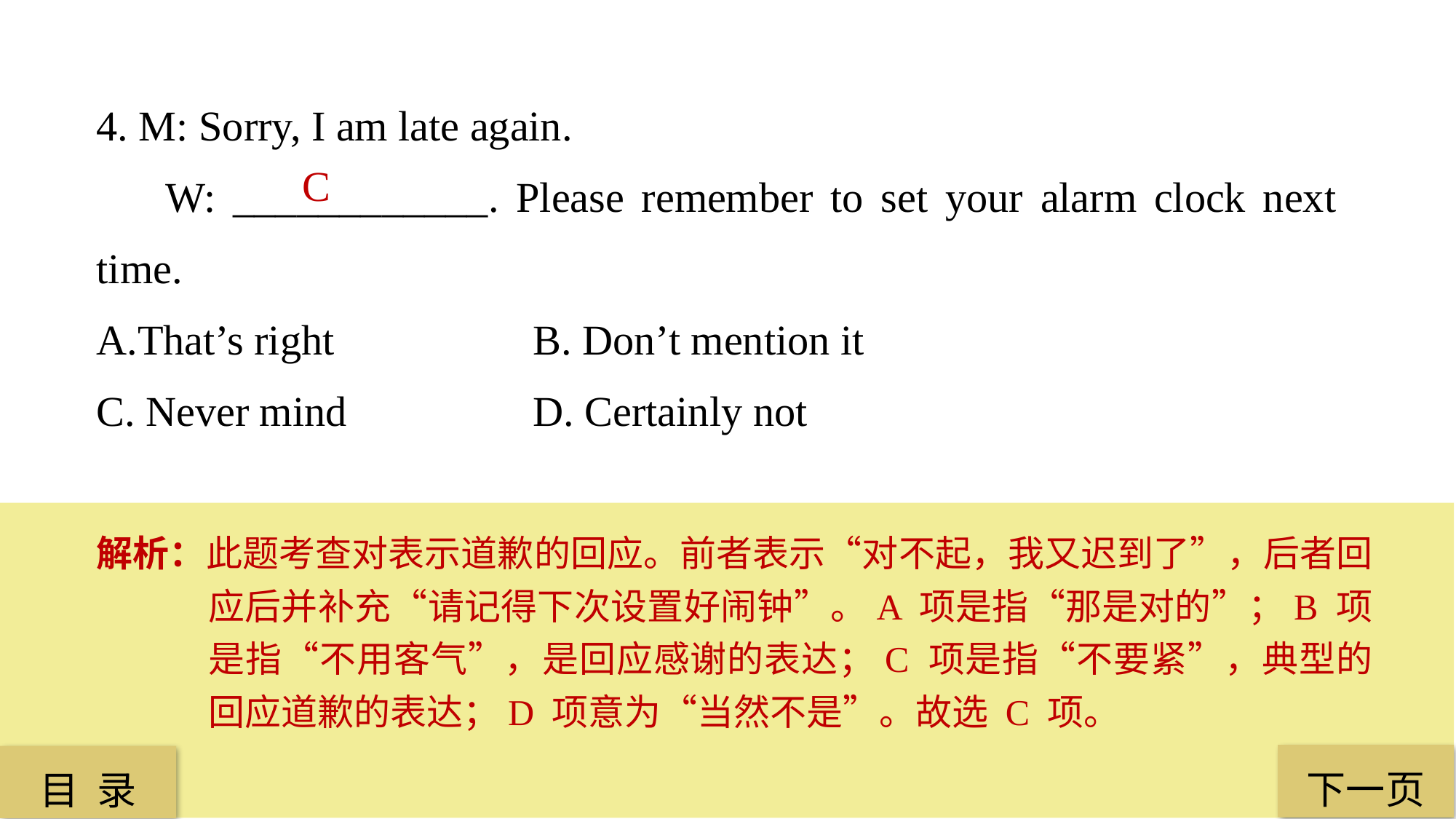

4. M: Sorry, I am late again.
    W: ____________. Please remember to set your alarm clock next time.
A.That’s right 		B. Don’t mention it
C. Never mind 		D. Certainly not
 C
解析：此题考查对表示道歉的回应。前者表示“对不起，我又迟到了”，后者回应后并补充“请记得下次设置好闹钟”。A 项是指“那是对的”；B 项是指“不用客气”，是回应感谢的表达；C 项是指“不要紧”，典型的回应道歉的表达；D 项意为“当然不是”。故选 C 项。